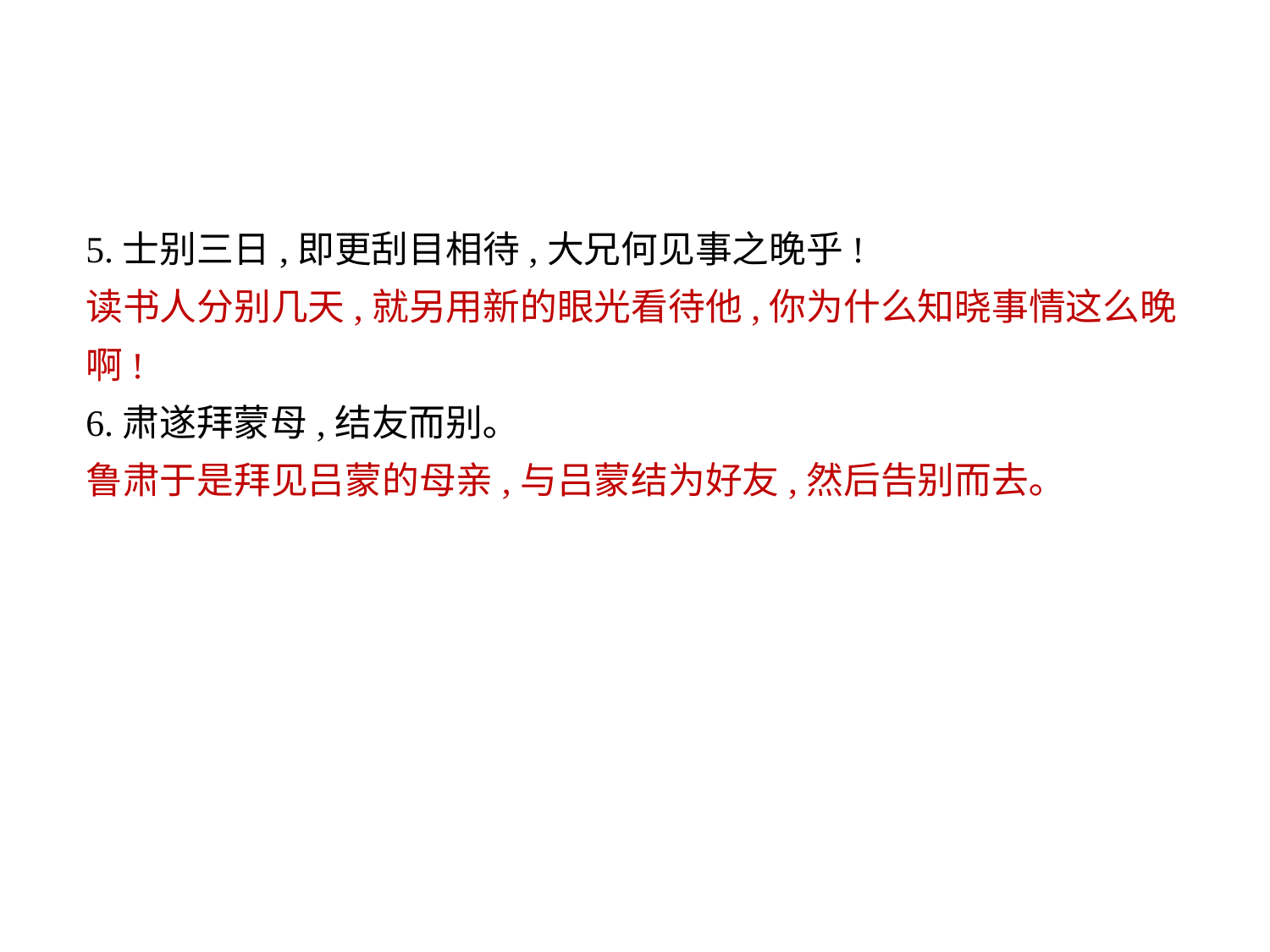

5.士别三日,即更刮目相待,大兄何见事之晚乎!
读书人分别几天,就另用新的眼光看待他,你为什么知晓事情这么晚啊!
6.肃遂拜蒙母,结友而别｡
鲁肃于是拜见吕蒙的母亲,与吕蒙结为好友,然后告别而去｡